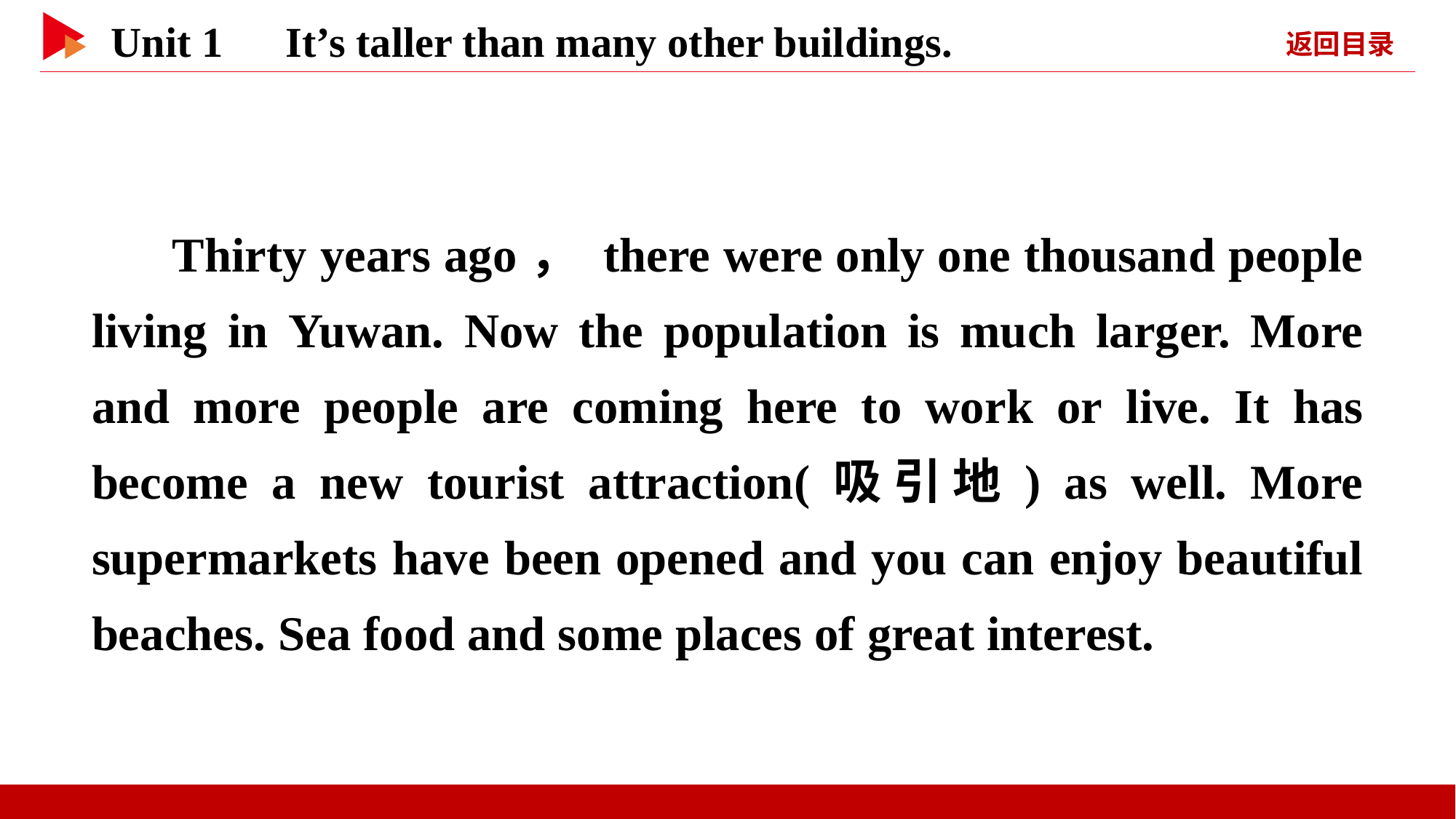

Thirty years ago， there were only one thousand people living in Yuwan. Now the population is much larger. More and more people are coming here to work or live. It has become a new tourist attraction(吸引地) as well. More supermarkets have been opened and you can enjoy beautiful beaches. Sea food and some places of great interest.